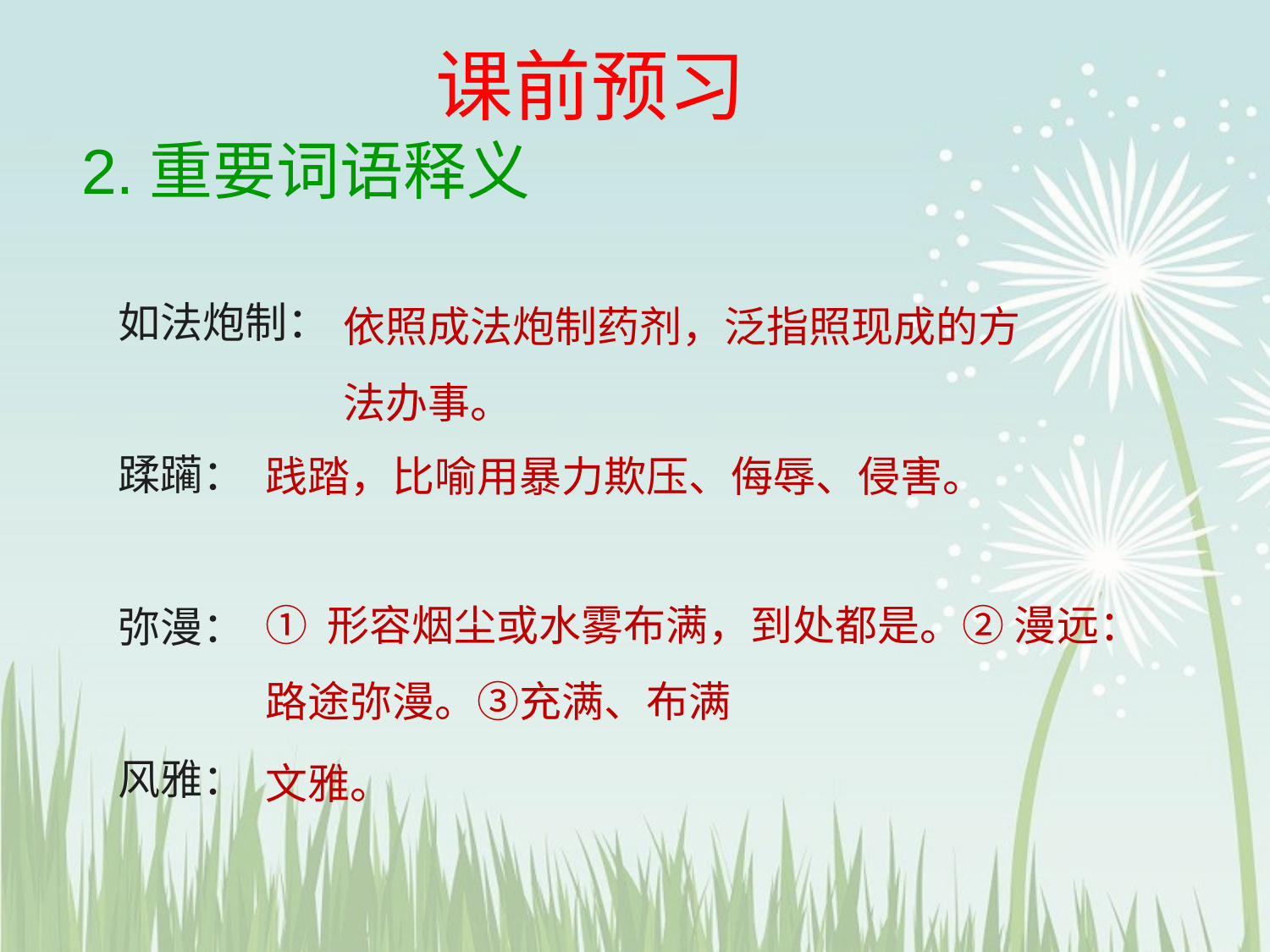

课前预习
2.重要词语释义
如法炮制：

蹂躏：

弥漫：

风雅：
依照成法炮制药剂，泛指照现成的方法办事。
践踏，比喻用暴力欺压、侮辱、侵害。
① 形容烟尘或水雾布满，到处都是。② 漫远：路途弥漫。③充满、布满
文雅。